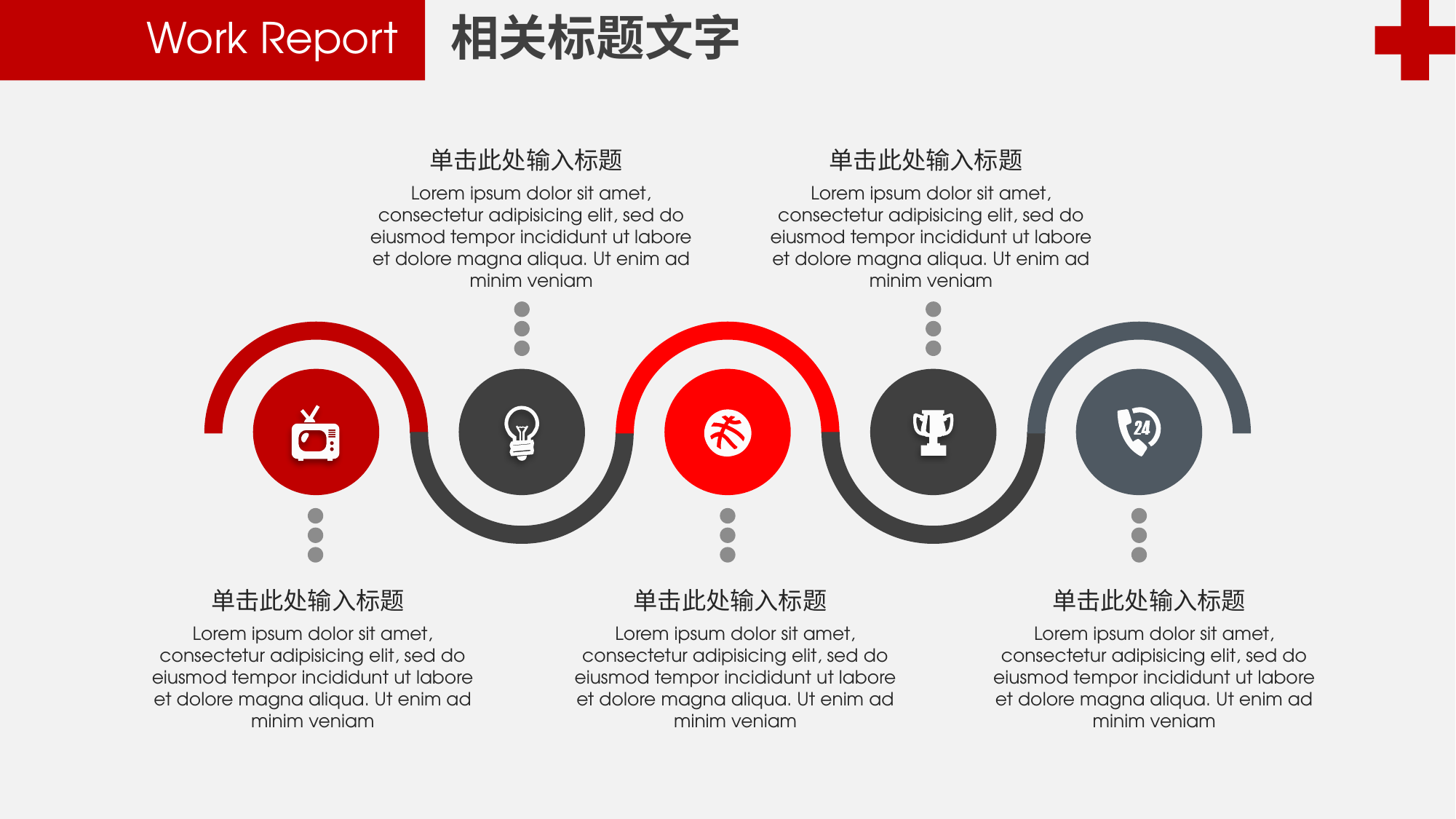

相关标题文字
Work Report
单击此处输入标题
Lorem ipsum dolor sit amet, consectetur adipisicing elit, sed do eiusmod tempor incididunt ut labore et dolore magna aliqua. Ut enim ad minim veniam
单击此处输入标题
Lorem ipsum dolor sit amet, consectetur adipisicing elit, sed do eiusmod tempor incididunt ut labore et dolore magna aliqua. Ut enim ad minim veniam

单击此处输入标题
Lorem ipsum dolor sit amet, consectetur adipisicing elit, sed do eiusmod tempor incididunt ut labore et dolore magna aliqua. Ut enim ad minim veniam
单击此处输入标题
Lorem ipsum dolor sit amet, consectetur adipisicing elit, sed do eiusmod tempor incididunt ut labore et dolore magna aliqua. Ut enim ad minim veniam
单击此处输入标题
Lorem ipsum dolor sit amet, consectetur adipisicing elit, sed do eiusmod tempor incididunt ut labore et dolore magna aliqua. Ut enim ad minim veniam